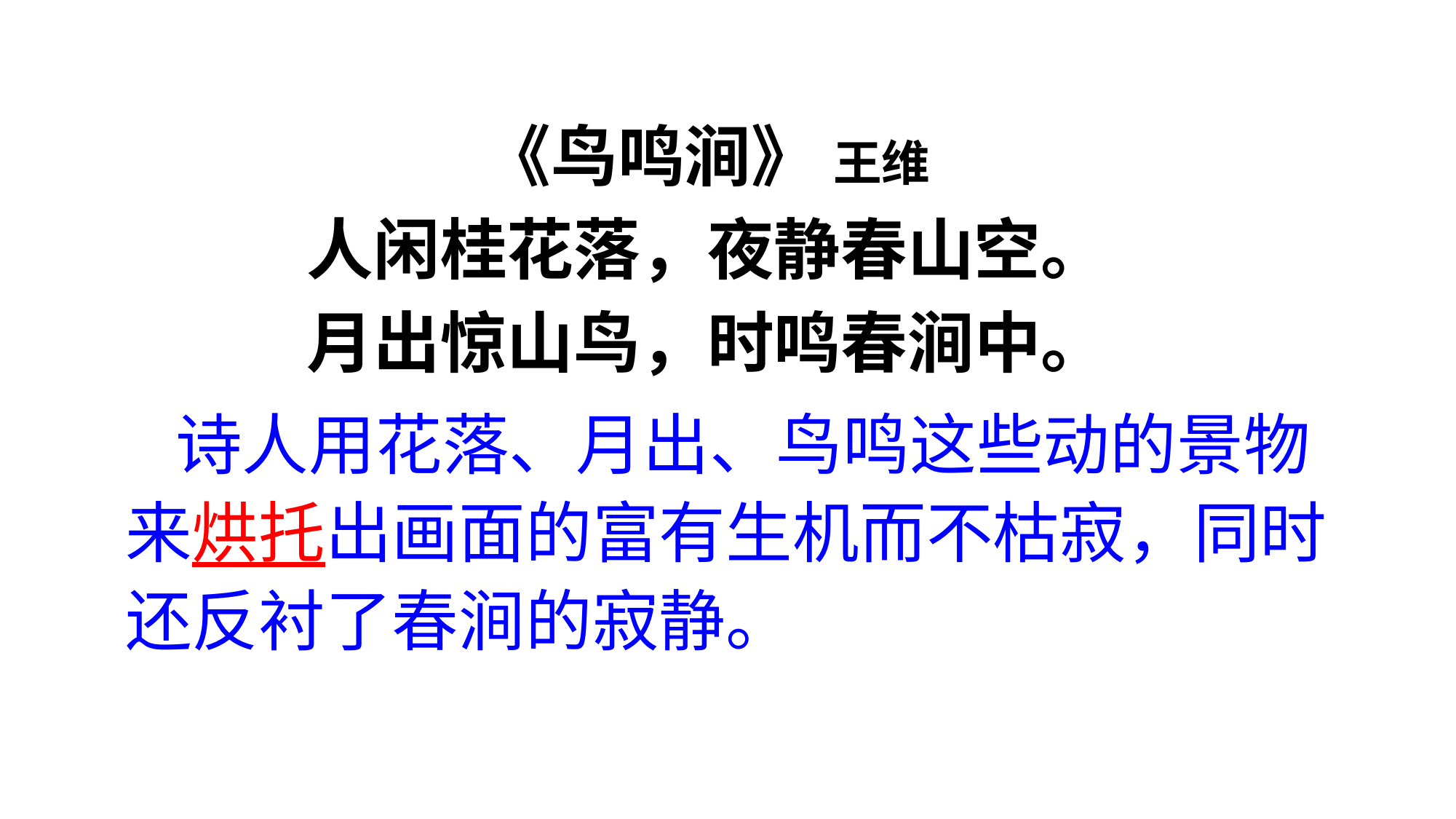

《鸟鸣涧》 王维
人闲桂花落，夜静春山空。
月出惊山鸟，时鸣春涧中。
     诗人用花落、月出、鸟鸣这些动的景物来烘托出画面的富有生机而不枯寂，同时还反衬了春涧的寂静。